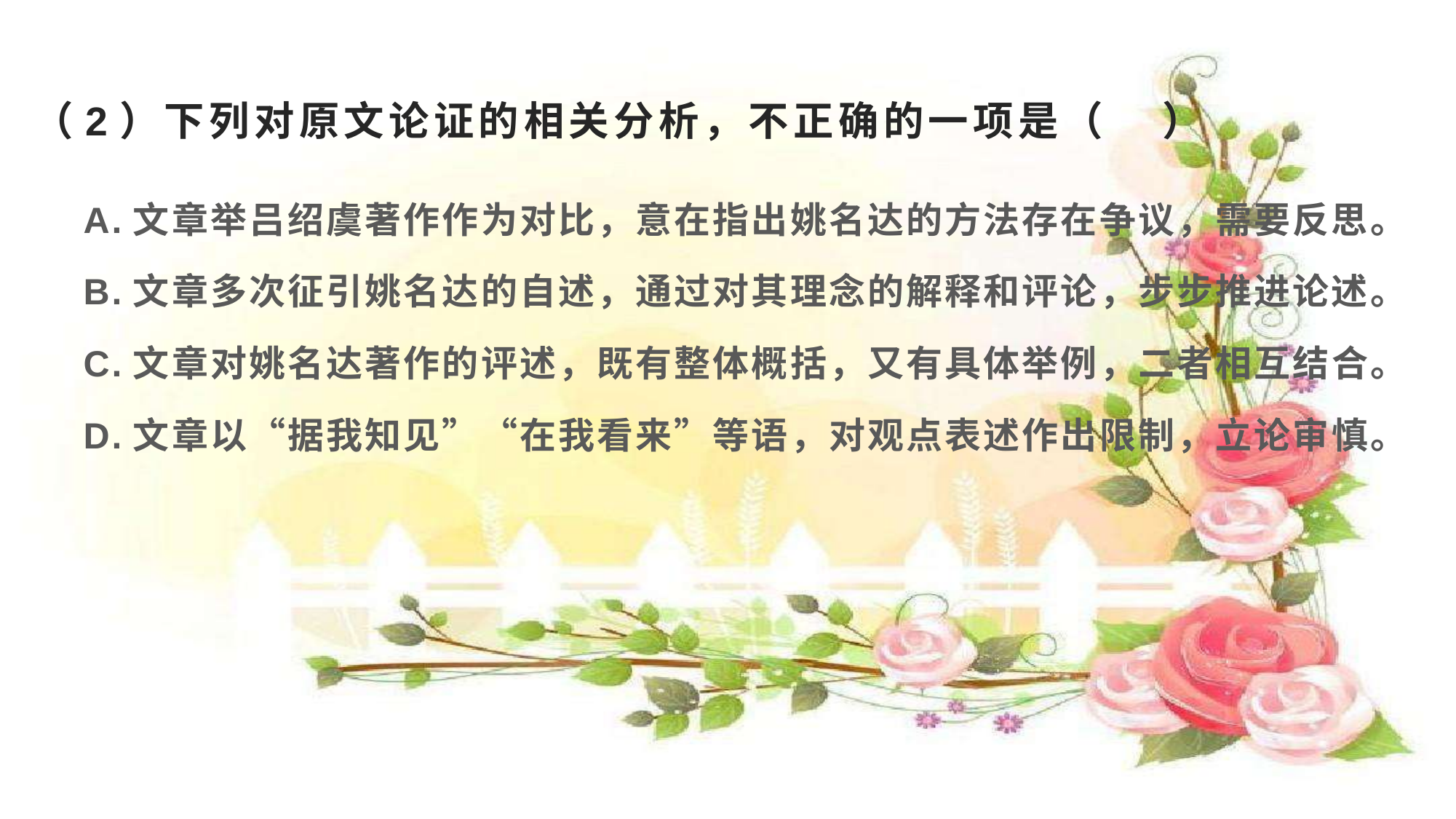

# （2）下列对原文论证的相关分析，不正确的一项是（    ）
A.文章举吕绍虞著作作为对比，意在指出姚名达的方法存在争议，需要反思。
B.文章多次征引姚名达的自述，通过对其理念的解释和评论，步步推进论述。
C.文章对姚名达著作的评述，既有整体概括，又有具体举例，二者相互结合。
D.文章以“据我知见”“在我看来”等语，对观点表述作出限制，立论审慎。